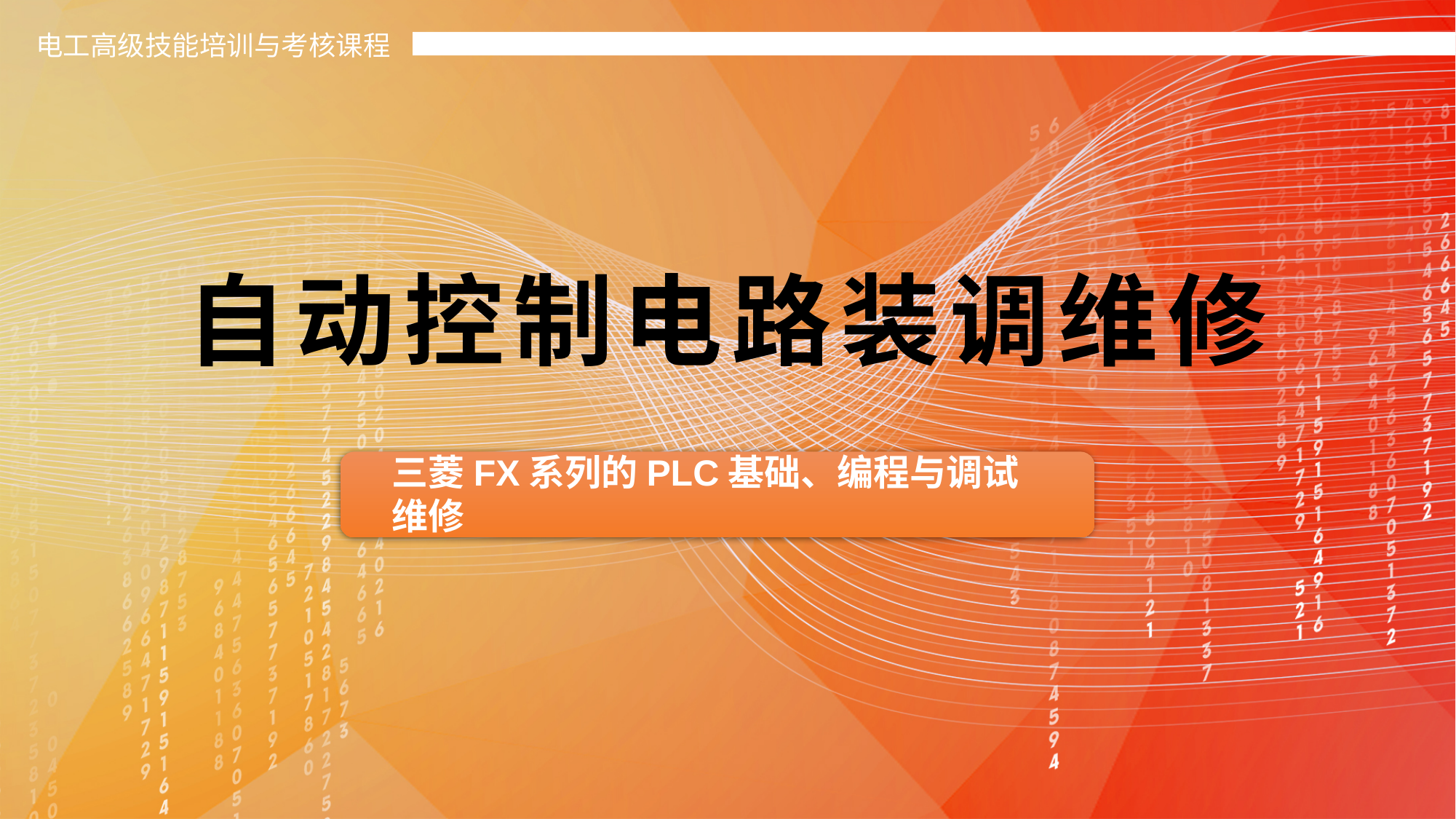

电工高级技能培训与考核课程

自动控制电路装调维修

三菱FX系列的PLC基础、编程与调试维修